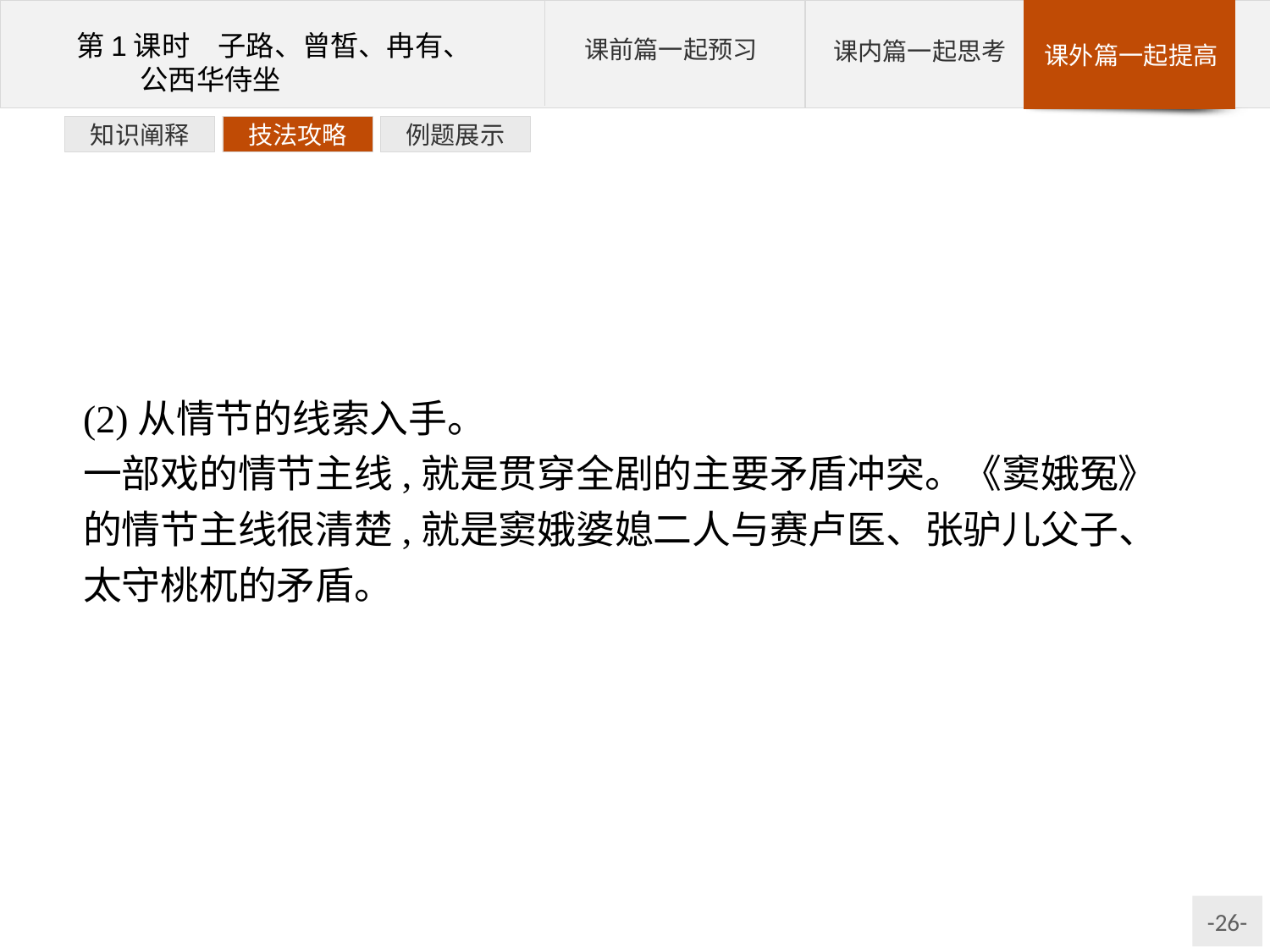

例题展示
技法攻略
知识阐释
(2)从情节的线索入手。
一部戏的情节主线,就是贯穿全剧的主要矛盾冲突。《窦娥冤》的情节主线很清楚,就是窦娥婆媳二人与赛卢医、张驴儿父子、太守桃杌的矛盾。